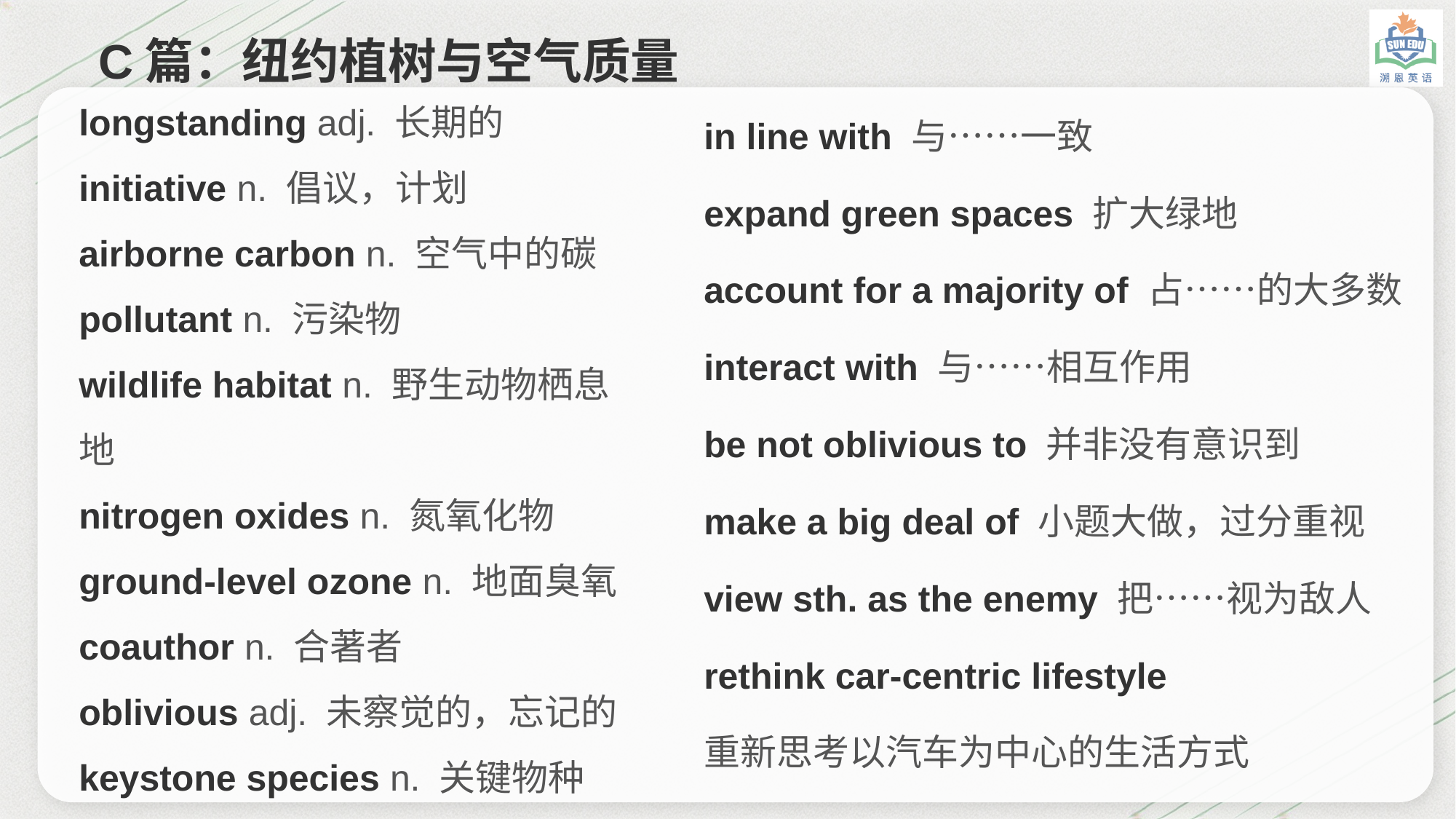

C篇：纽约植树与空气质量

in line with 与……一致
expand green spaces 扩大绿地
account for a majority of 占……的大多数
interact with 与……相互作用
be not oblivious to 并非没有意识到
make a big deal of 小题大做，过分重视
view sth. as the enemy 把……视为敌人
rethink car-centric lifestyle
重新思考以汽车为中心的生活方式
longstanding adj. 长期的
initiative n. 倡议，计划
airborne carbon n. 空气中的碳
pollutant n. 污染物
wildlife habitat n. 野生动物栖息地
nitrogen oxides n. 氮氧化物
ground-level ozone n. 地面臭氧
coauthor n. 合著者
oblivious adj. 未察觉的，忘记的
keystone species n. 关键物种